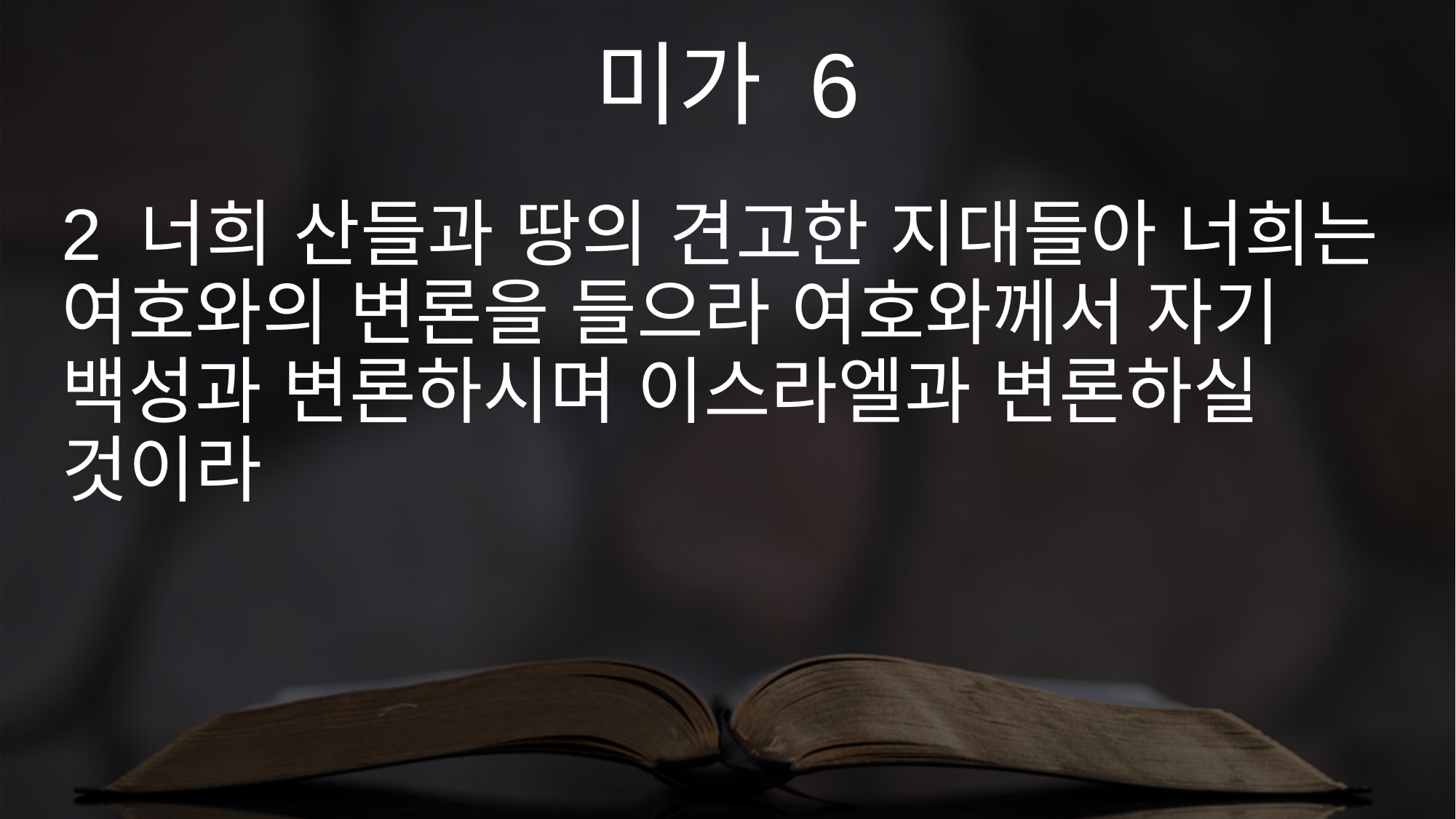

미가 6
2 너희 산들과 땅의 견고한 지대들아 너희는 여호와의 변론을 들으라 여호와께서 자기 백성과 변론하시며 이스라엘과 변론하실 것이라